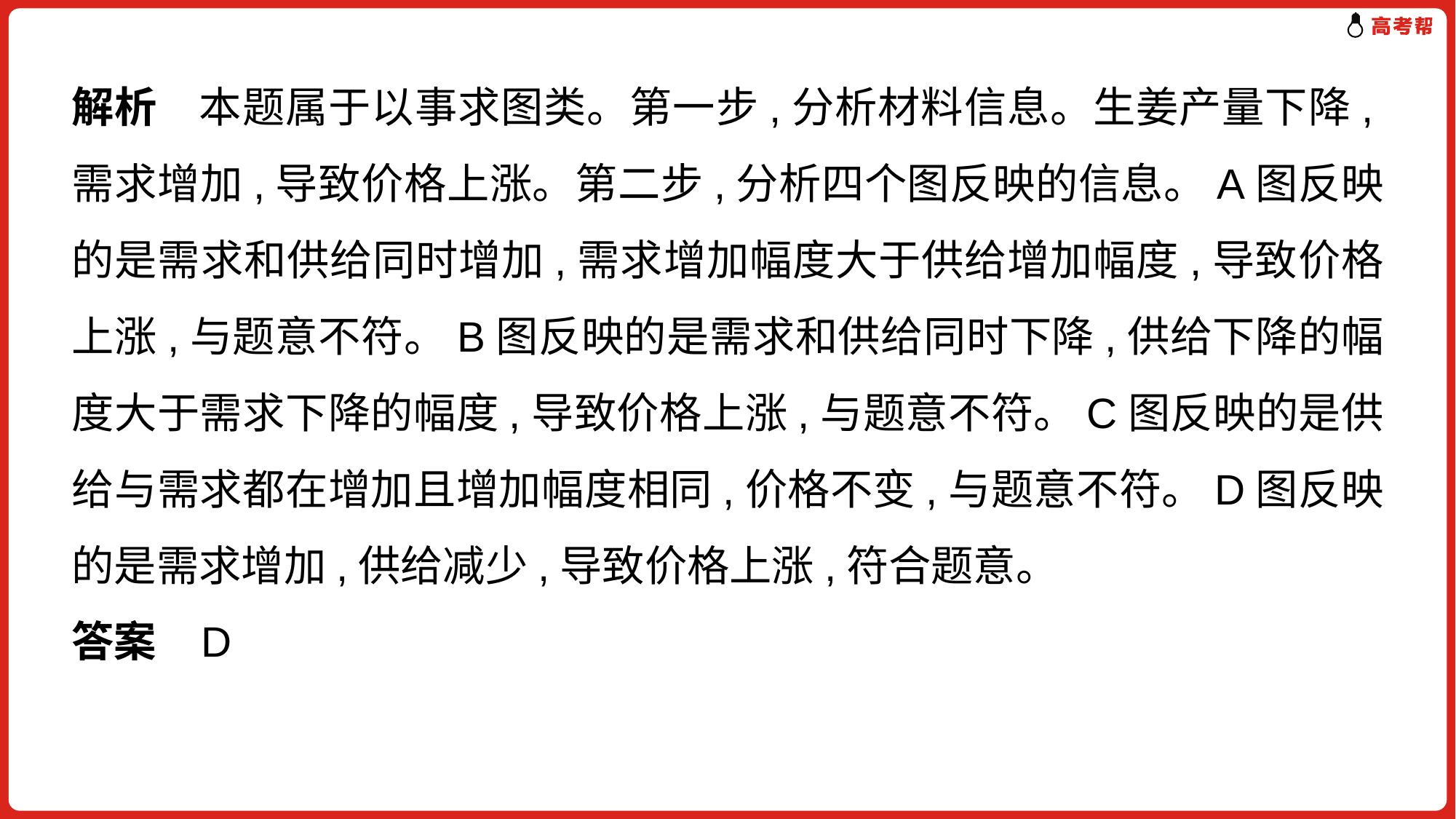

解析    本题属于以事求图类。第一步,分析材料信息。生姜产量下降,需求增加,导致价格上涨。第二步,分析四个图反映的信息。A图反映的是需求和供给同时增加,需求增加幅度大于供给增加幅度,导致价格上涨,与题意不符。B图反映的是需求和供给同时下降,供给下降的幅度大于需求下降的幅度,导致价格上涨,与题意不符。C图反映的是供给与需求都在增加且增加幅度相同,价格不变,与题意不符。D图反映的是需求增加,供给减少,导致价格上涨,符合题意。
答案	 D